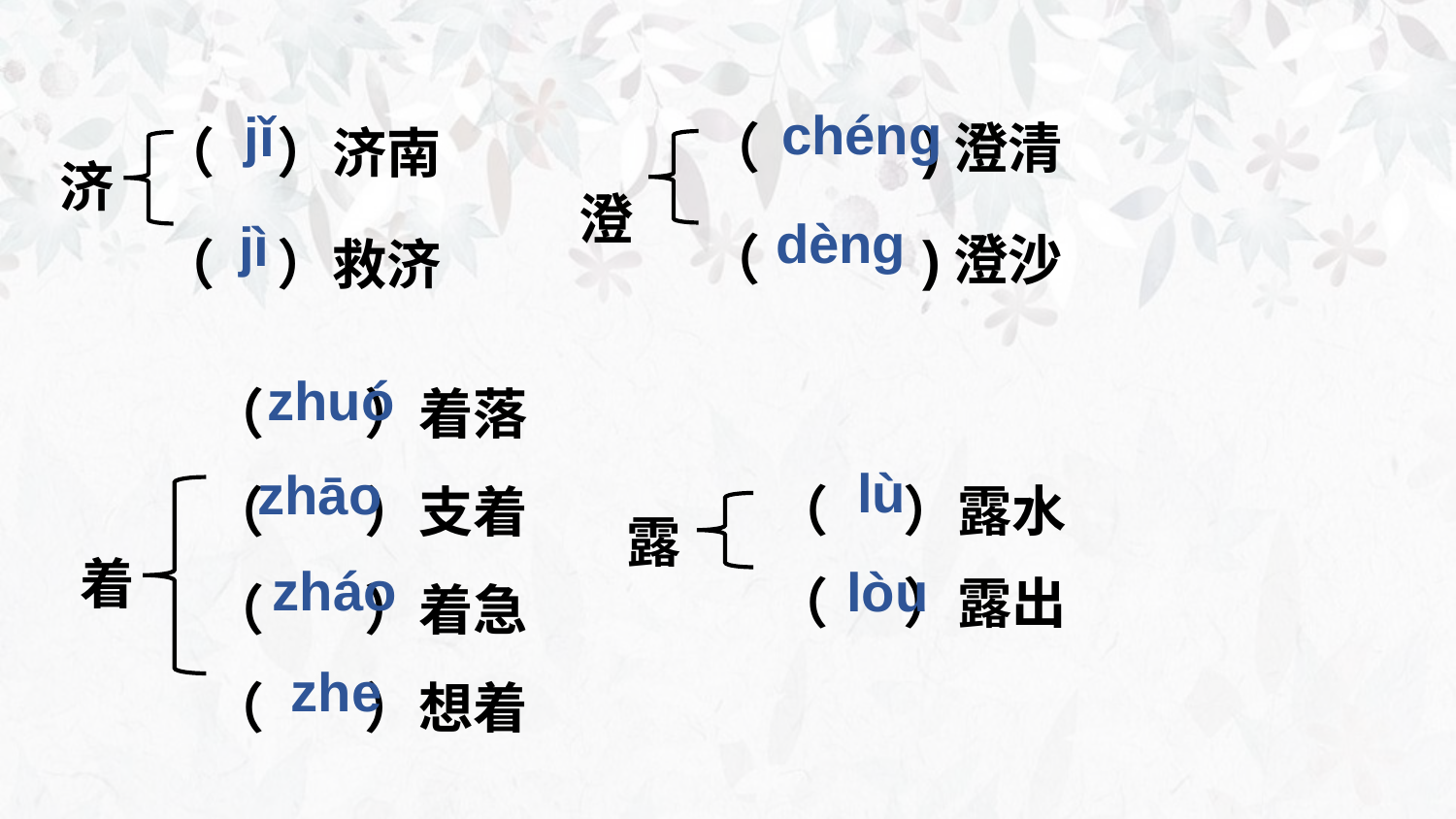

（            )澄清
（            )澄沙
（     ）济南
（     ）救济
chénɡ
jǐ
济

澄
dènɡ
jì
（        ）着落
（        ）支着
（        ）着急
（        ）想着
zhuó
（      ）露水
（      ）露出
lù
zhāo
露

着
 zháo
lòu
 zhe